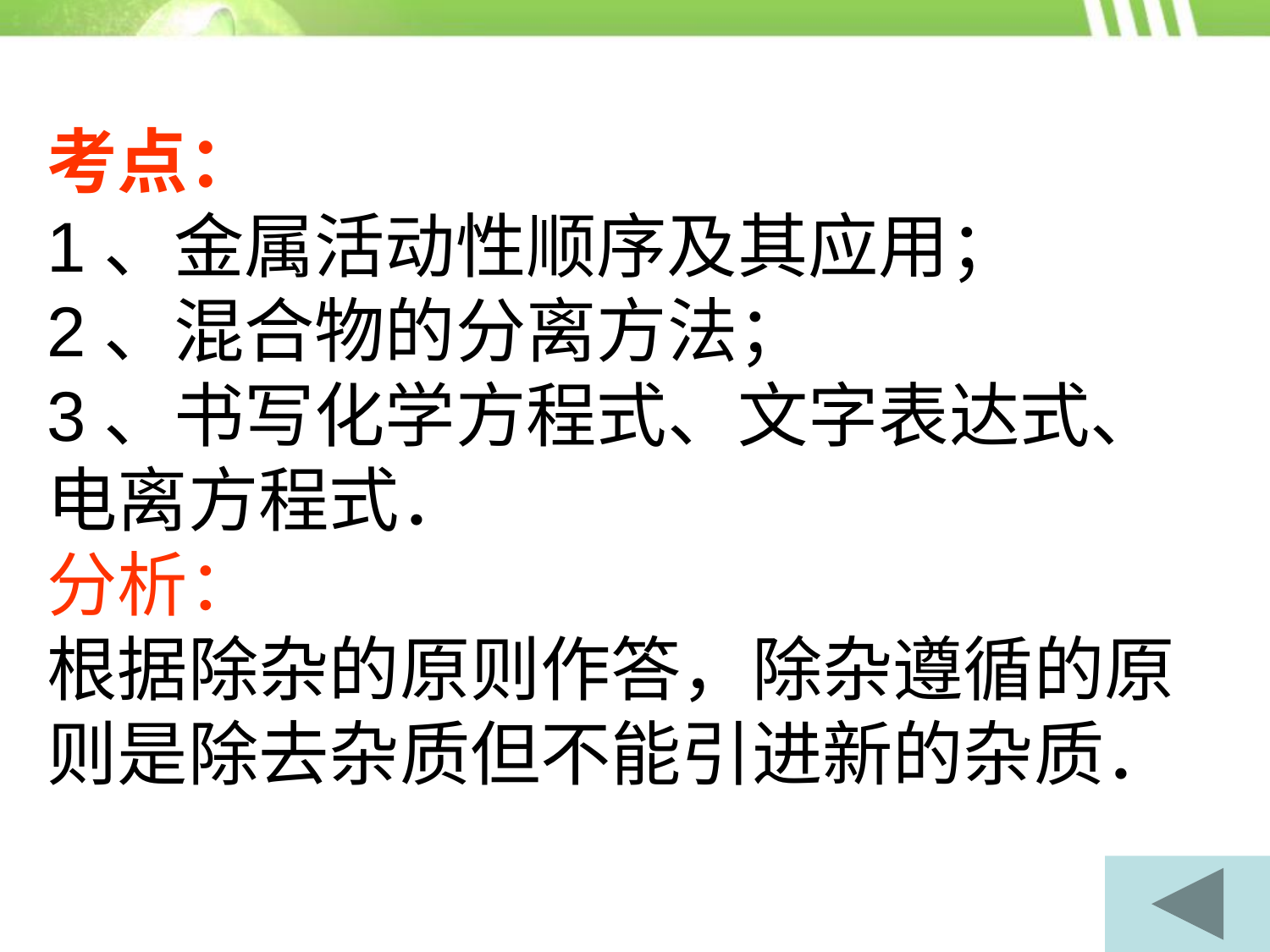

考点：
1、金属活动性顺序及其应用；
2、混合物的分离方法；
3、书写化学方程式、文字表达式、电离方程式．
分析：
根据除杂的原则作答，除杂遵循的原则是除去杂质但不能引进新的杂质．